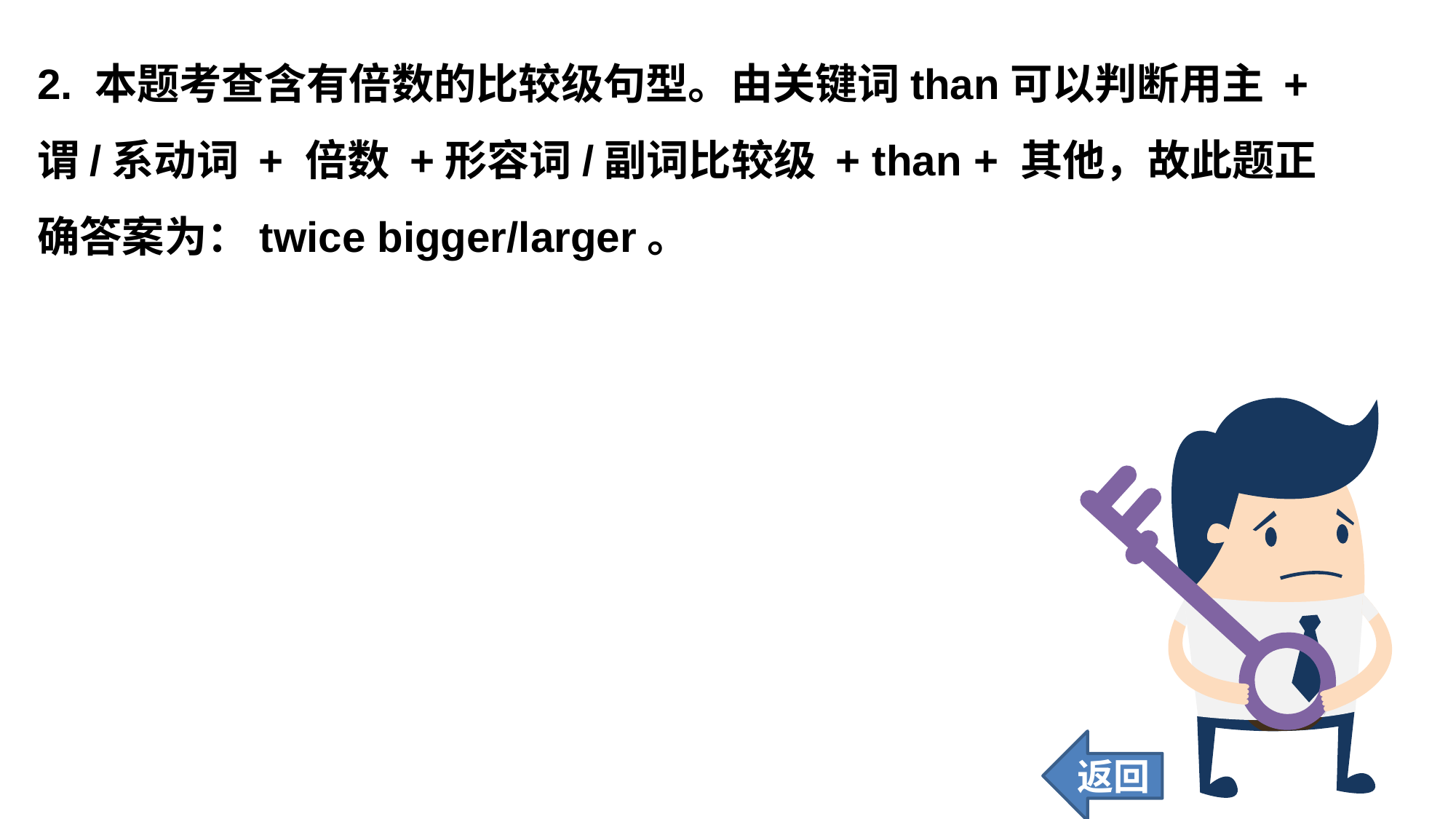

2. 本题考查含有倍数的比较级句型。由关键词than可以判断用主 + 谓/系动词 + 倍数 +形容词/副词比较级 + than + 其他，故此题正确答案为：twice bigger/larger。

返回
41